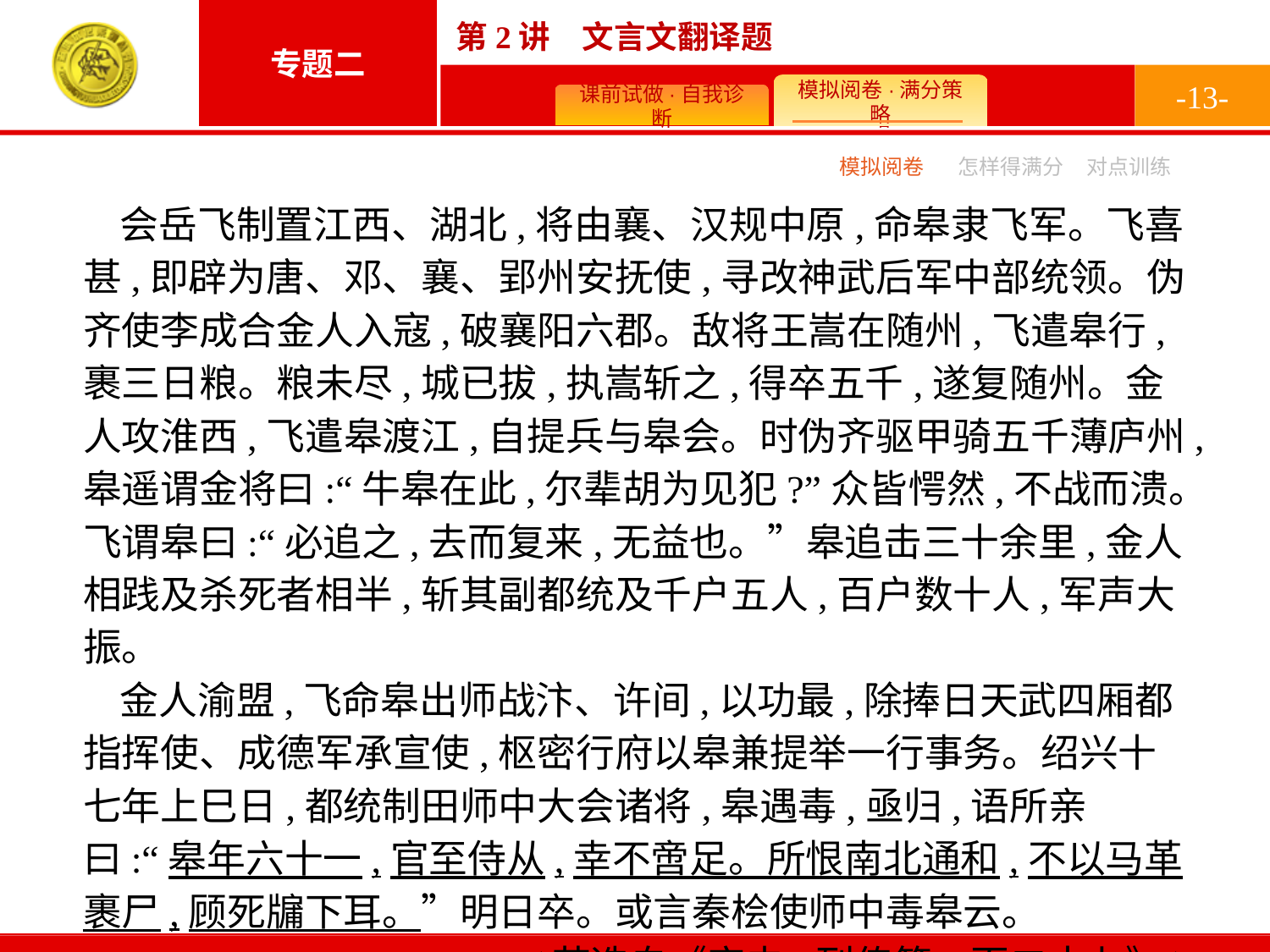

-13-
模拟阅卷
怎样得满分
对点训练
会岳飞制置江西、湖北,将由襄、汉规中原,命皋隶飞军。飞喜甚,即辟为唐、邓、襄、郢州安抚使,寻改神武后军中部统领。伪齐使李成合金人入寇,破襄阳六郡。敌将王嵩在随州,飞遣皋行,裹三日粮。粮未尽,城已拔,执嵩斩之,得卒五千,遂复随州。金人攻淮西,飞遣皋渡江,自提兵与皋会。时伪齐驱甲骑五千薄庐州,皋遥谓金将曰:“牛皋在此,尔辈胡为见犯?”众皆愕然,不战而溃。飞谓皋曰:“必追之,去而复来,无益也。”皋追击三十余里,金人相践及杀死者相半,斩其副都统及千户五人,百户数十人,军声大振。
金人渝盟,飞命皋出师战汴、许间,以功最,除捧日天武四厢都指挥使、成德军承宣使,枢密行府以皋兼提举一行事务。绍兴十七年上巳日,都统制田师中大会诸将,皋遇毒,亟归,语所亲曰:“皋年六十一,官至侍从,幸不啻足。所恨南北通和,不以马革裹尸,顾死牖下耳。”明日卒。或言秦桧使师中毒皋云。
(节选自《宋史·列传第一百二十七》)